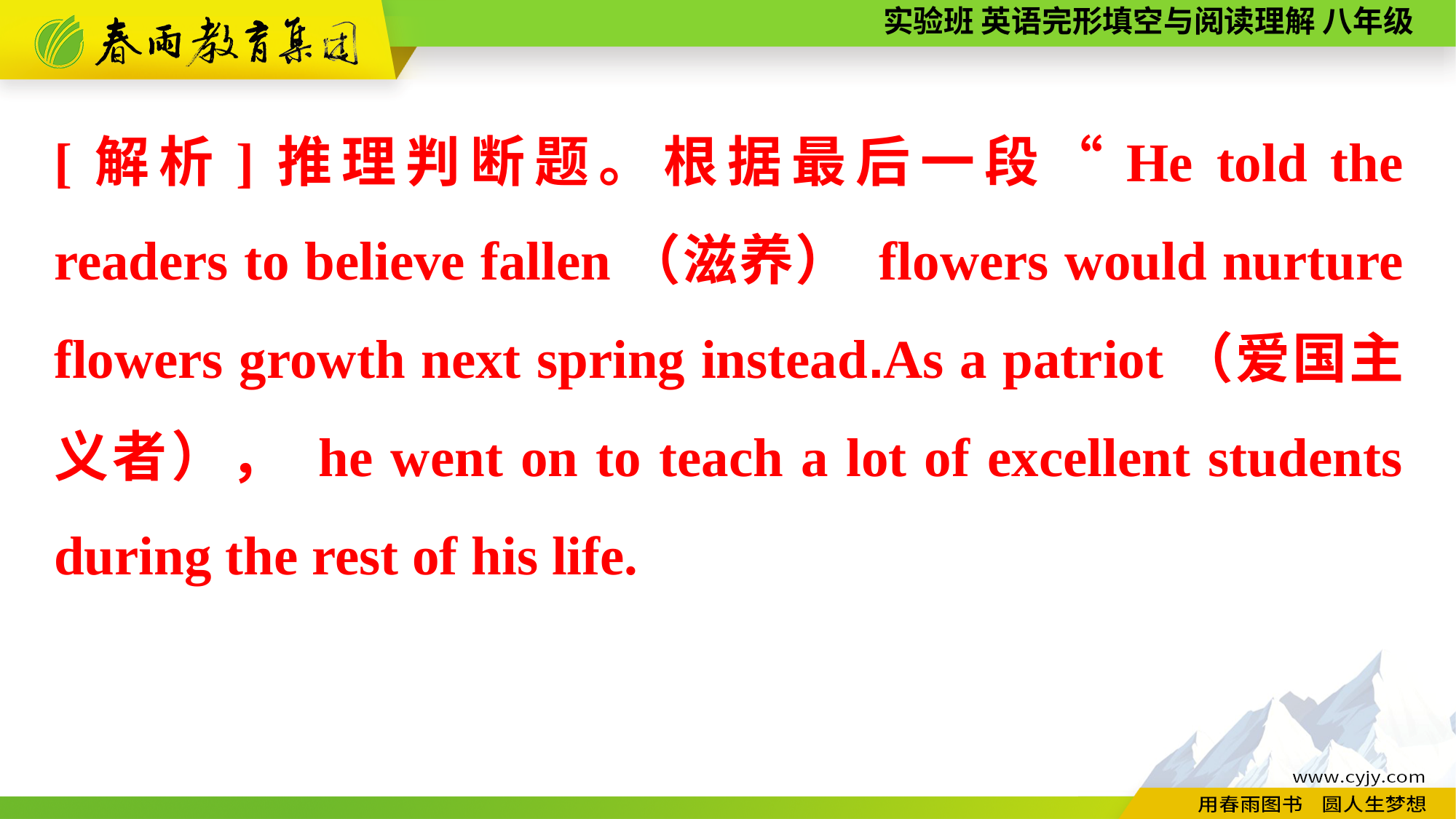

[解析]推理判断题。根据最后一段“He told the readers to believe fallen（滋养） flowers would nurture flowers growth next spring instead.As a patriot（爱国主义者）， he went on to teach a lot of excellent students during the rest of his life.